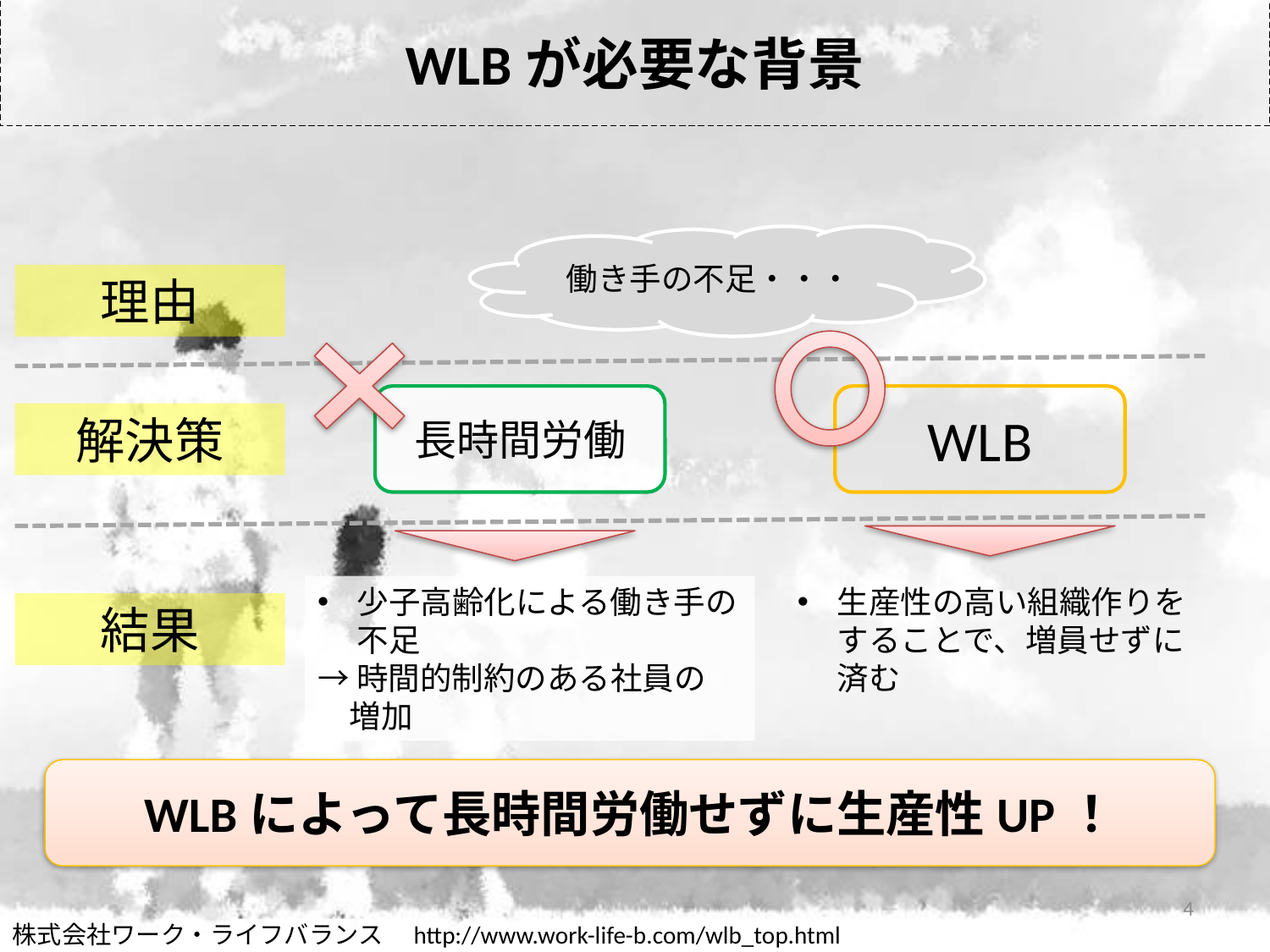

# WLBが必要な背景
働き手の不足・・・
理由

長時間労働
WLB
解決策

少子高齢化による働き手の不足
→時間的制約のある社員の
　増加
生産性の高い組織作りをすることで、増員せずに済む
結果
WLBによって長時間労働せずに生産性UP！
4
株式会社ワーク・ライフバランス　http://www.work-life-b.com/wlb_top.html